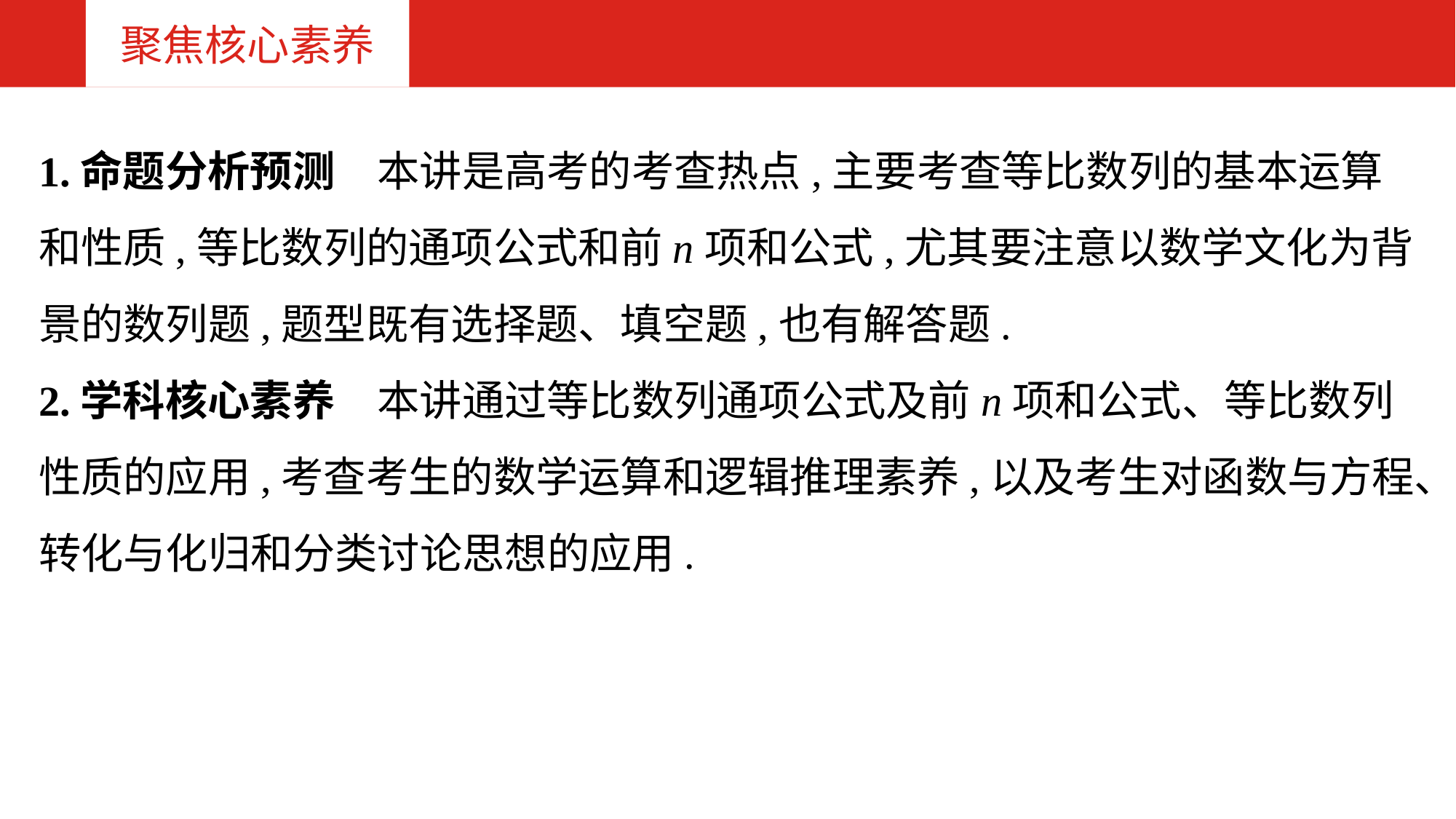

聚焦核心素养
1.命题分析预测　本讲是高考的考查热点,主要考查等比数列的基本运算和性质,等比数列的通项公式和前n项和公式,尤其要注意以数学文化为背景的数列题,题型既有选择题、填空题,也有解答题.
2.学科核心素养　本讲通过等比数列通项公式及前n项和公式、等比数列性质的应用,考查考生的数学运算和逻辑推理素养,以及考生对函数与方程、转化与化归和分类讨论思想的应用.